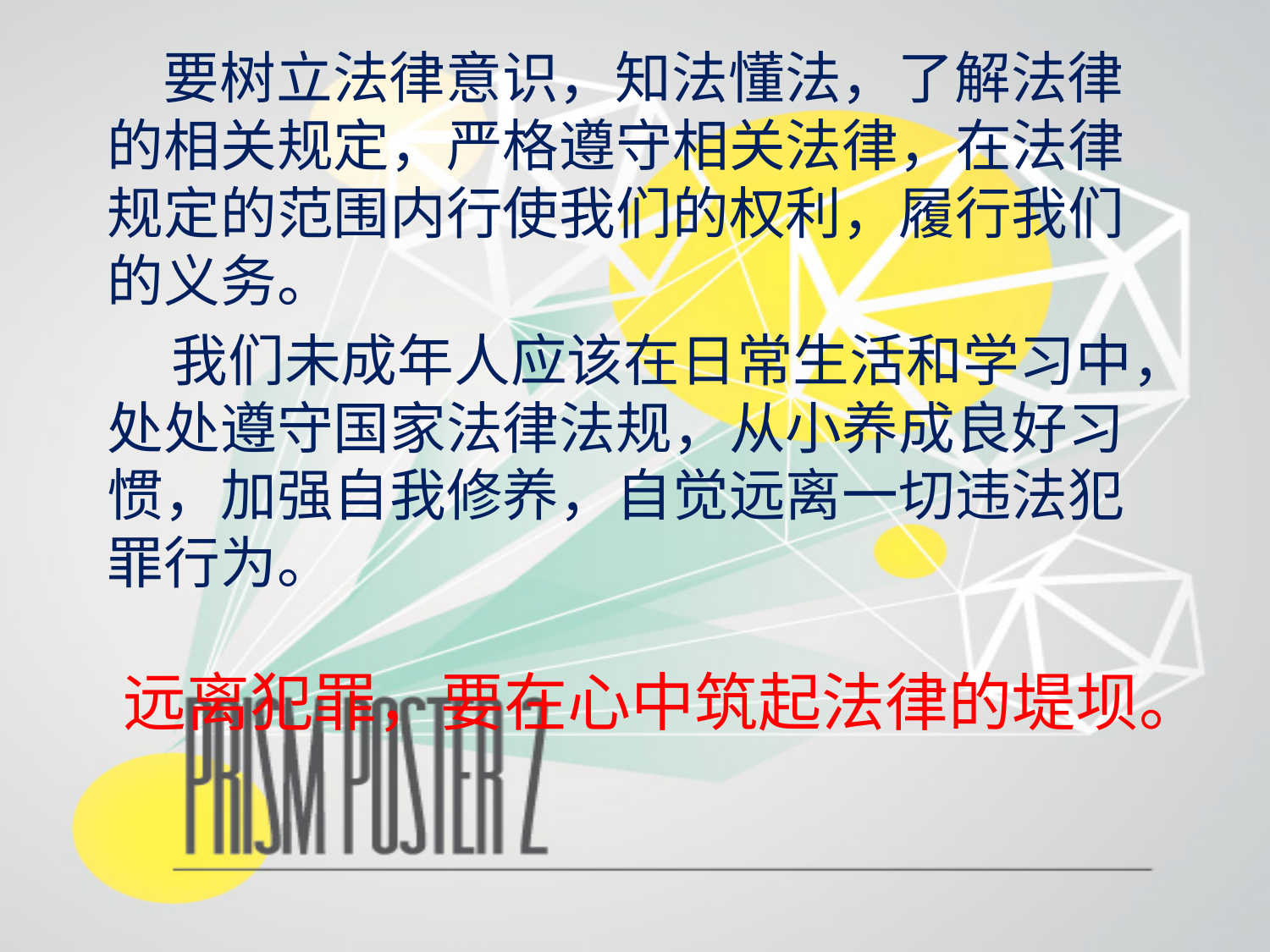

要树立法律意识，知法懂法，了解法律的相关规定，严格遵守相关法律，在法律规定的范围内行使我们的权利，履行我们的义务。
    我们未成年人应该在日常生活和学习中，处处遵守国家法律法规，从小养成良好习惯，加强自我修养，自觉远离一切违法犯罪行为。

远离犯罪，要在心中筑起法律的堤坝。